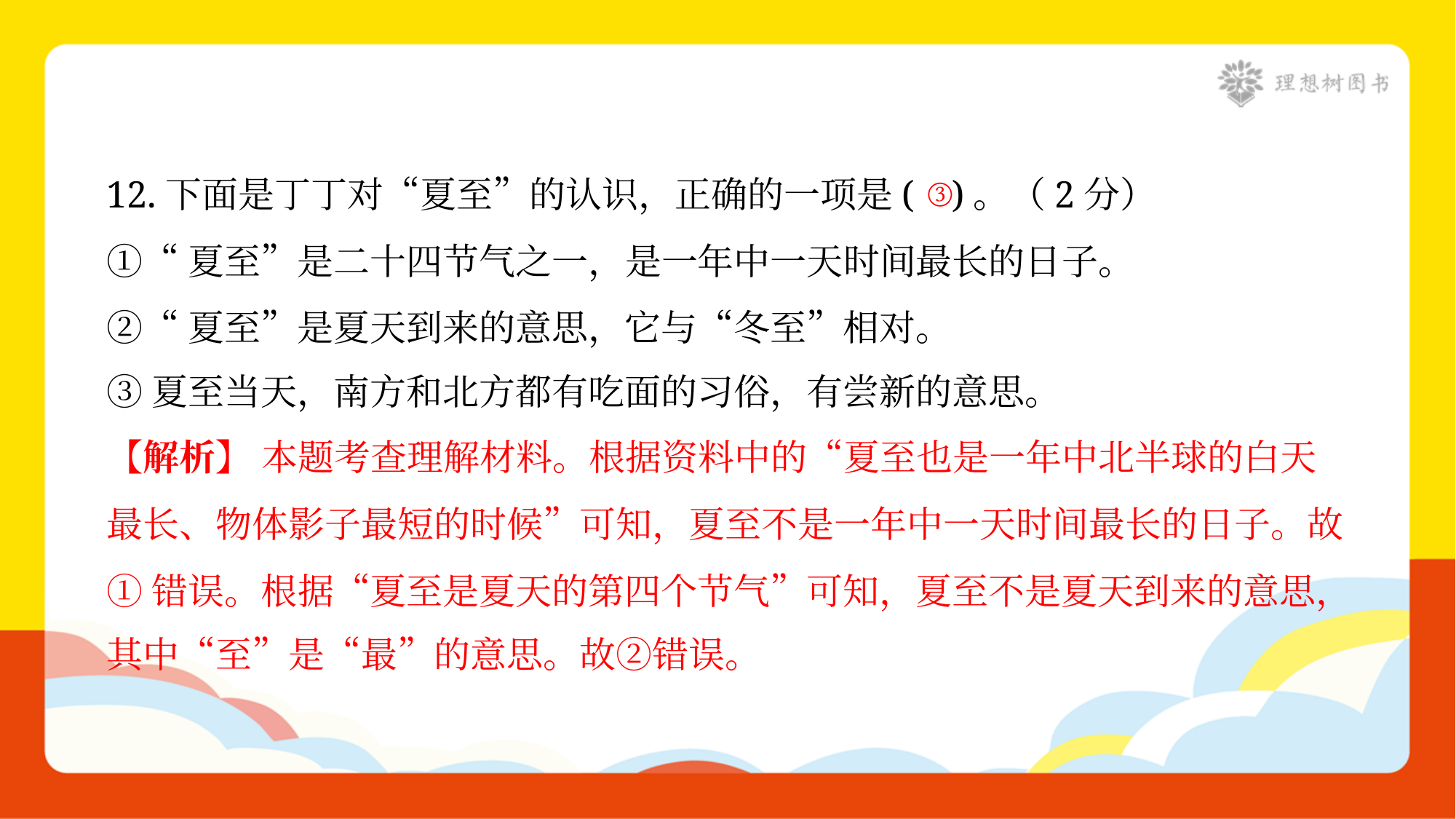

12.下面是丁丁对“夏至”的认识，正确的一项是(    )。（2分）
①“夏至”是二十四节气之一，是一年中一天时间最长的日子。
②“夏至”是夏天到来的意思，它与“冬至”相对。
③夏至当天，南方和北方都有吃面的习俗，有尝新的意思。
③
【解析】 本题考查理解材料。根据资料中的“夏至也是一年中北半球的白天
最长、物体影子最短的时候”可知，夏至不是一年中一天时间最长的日子。故
①错误。根据“夏至是夏天的第四个节气”可知，夏至不是夏天到来的意思，
其中“至”是“最”的意思。故②错误。